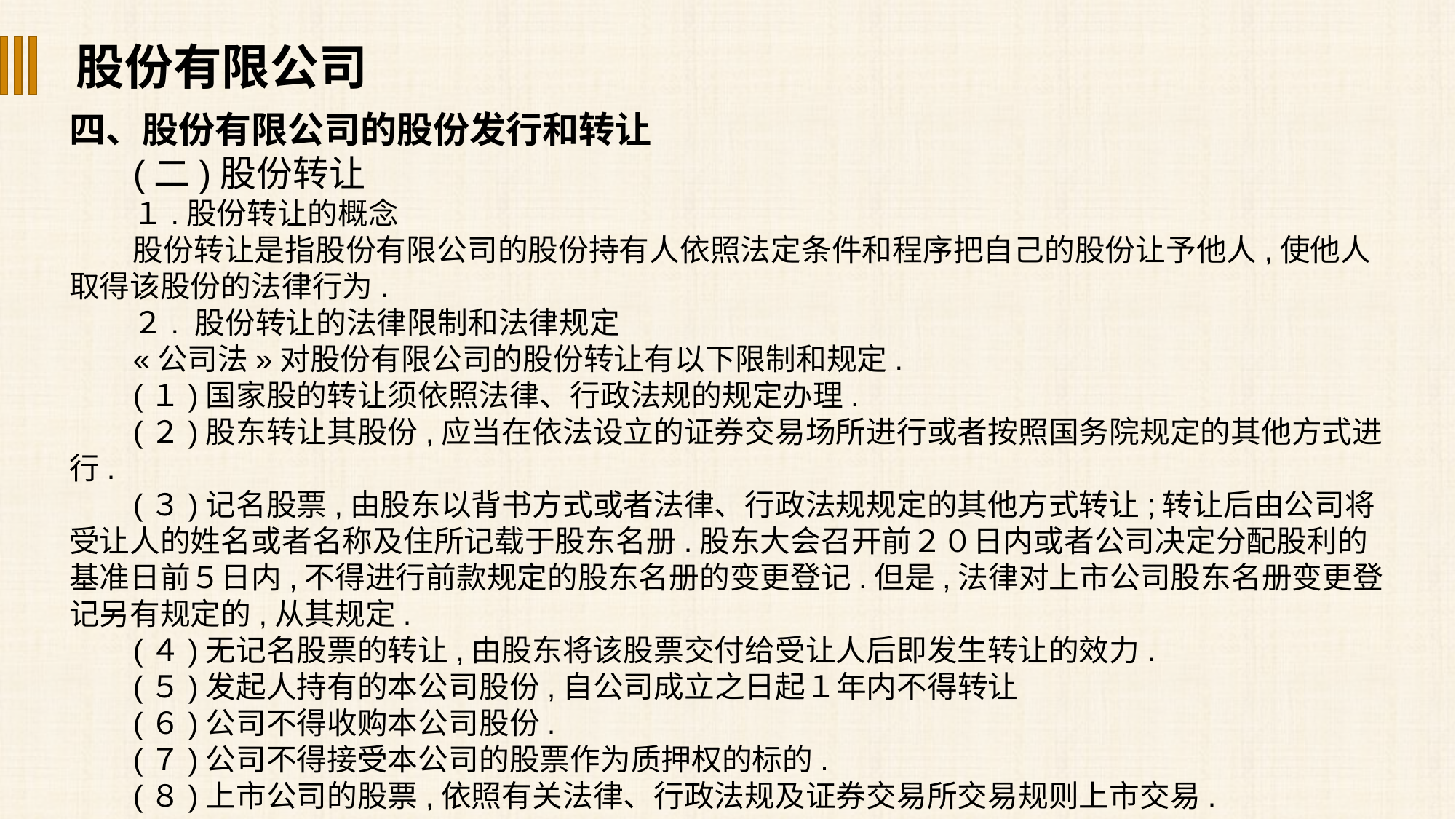

股份有限公司

四、股份有限公司的股份发行和转让
(二)股份转让
１.股份转让的概念
股份转让是指股份有限公司的股份持有人依照法定条件和程序把自己的股份让予他人,使他人取得该股份的法律行为.
２. 股份转让的法律限制和法律规定
«公司法»对股份有限公司的股份转让有以下限制和规定.
(１)国家股的转让须依照法律、行政法规的规定办理.
(２)股东转让其股份,应当在依法设立的证券交易场所进行或者按照国务院规定的其他方式进行.
(３)记名股票,由股东以背书方式或者法律、行政法规规定的其他方式转让;转让后由公司将受让人的姓名或者名称及住所记载于股东名册.股东大会召开前２０日内或者公司决定分配股利的基准日前５日内,不得进行前款规定的股东名册的变更登记.但是,法律对上市公司股东名册变更登记另有规定的,从其规定.
(４)无记名股票的转让,由股东将该股票交付给受让人后即发生转让的效力.
(５)发起人持有的本公司股份,自公司成立之日起１年内不得转让
(６)公司不得收购本公司股份.
(７)公司不得接受本公司的股票作为质押权的标的.
(８)上市公司的股票,依照有关法律、行政法规及证券交易所交易规则上市交易.